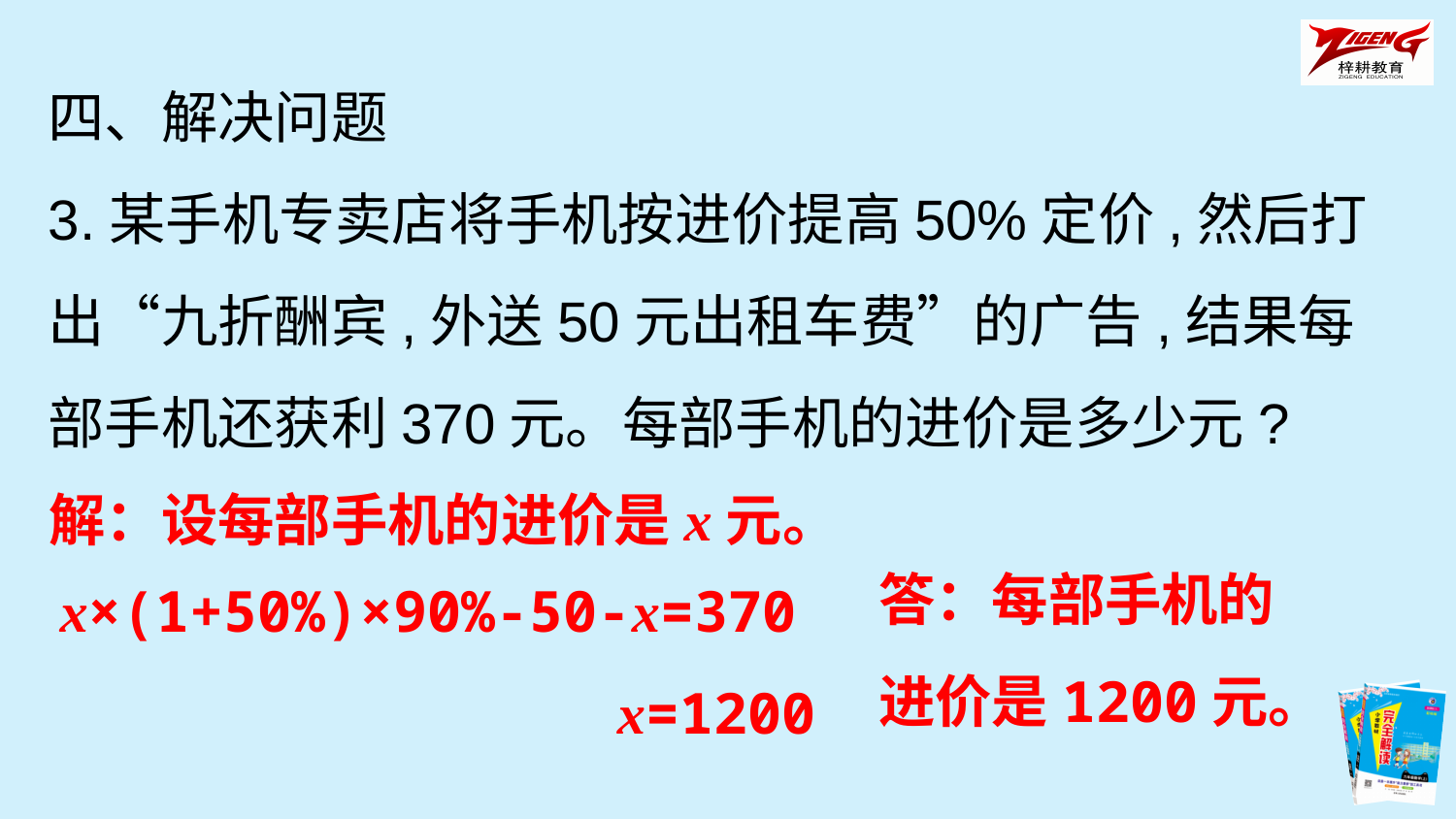

四、解决问题
3.某手机专卖店将手机按进价提高50%定价,然后打出“九折酬宾,外送50元出租车费”的广告,结果每部手机还获利370元。每部手机的进价是多少元?
解：设每部手机的进价是x元。
答：每部手机的进价是1200元。
x×(1+50%)×90%-50-x=370
x=1200